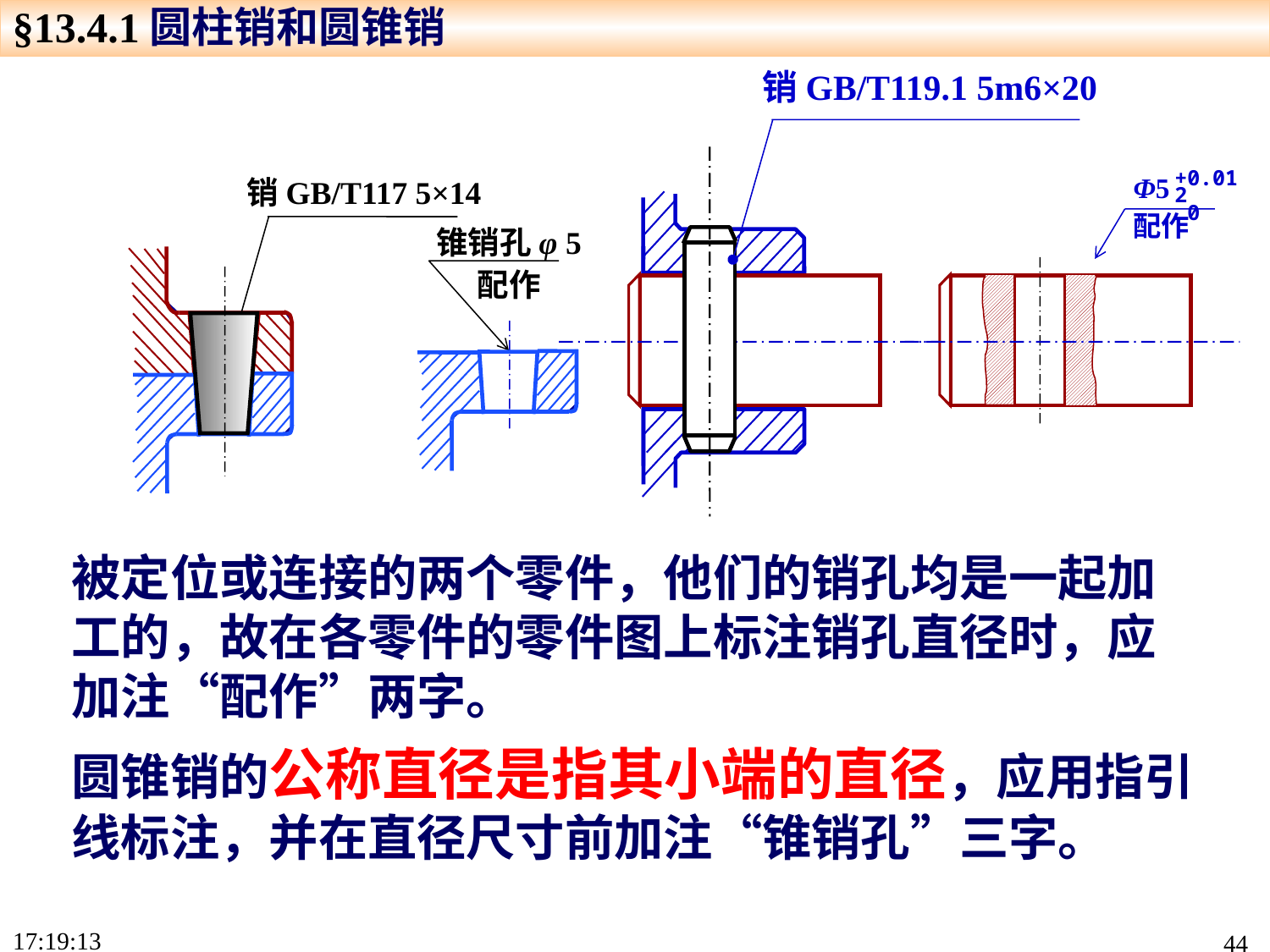

§13.4.1圆柱销和圆锥销

销GB/T119.1 5m6×20

+0.012
 0
Φ5
配作

销GB/T117 5×14

锥销孔φ 5
配作

被定位或连接的两个零件，他们的销孔均是一起加工的，故在各零件的零件图上标注销孔直径时，应加注“配作”两字。
圆锥销的公称直径是指其小端的直径，应用指引线标注，并在直径尺寸前加注“锥销孔”三字。
17:19:13
44